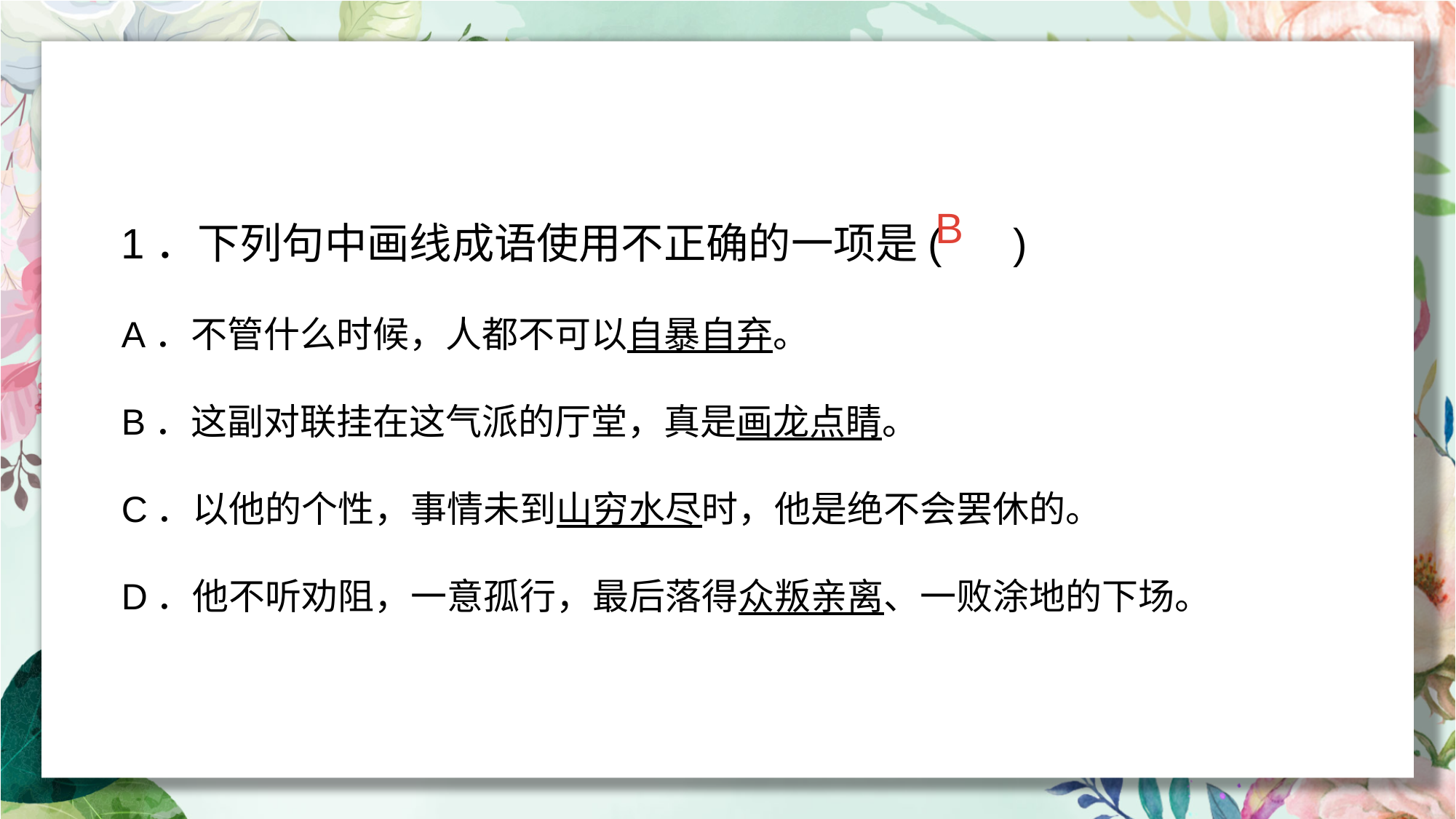

1．下列句中画线成语使用不正确的一项是(      )
A．不管什么时候，人都不可以自暴自弃。
B．这副对联挂在这气派的厅堂，真是画龙点睛。
C．以他的个性，事情未到山穷水尽时，他是绝不会罢休的。
D．他不听劝阻，一意孤行，最后落得众叛亲离、一败涂地的下场。
B